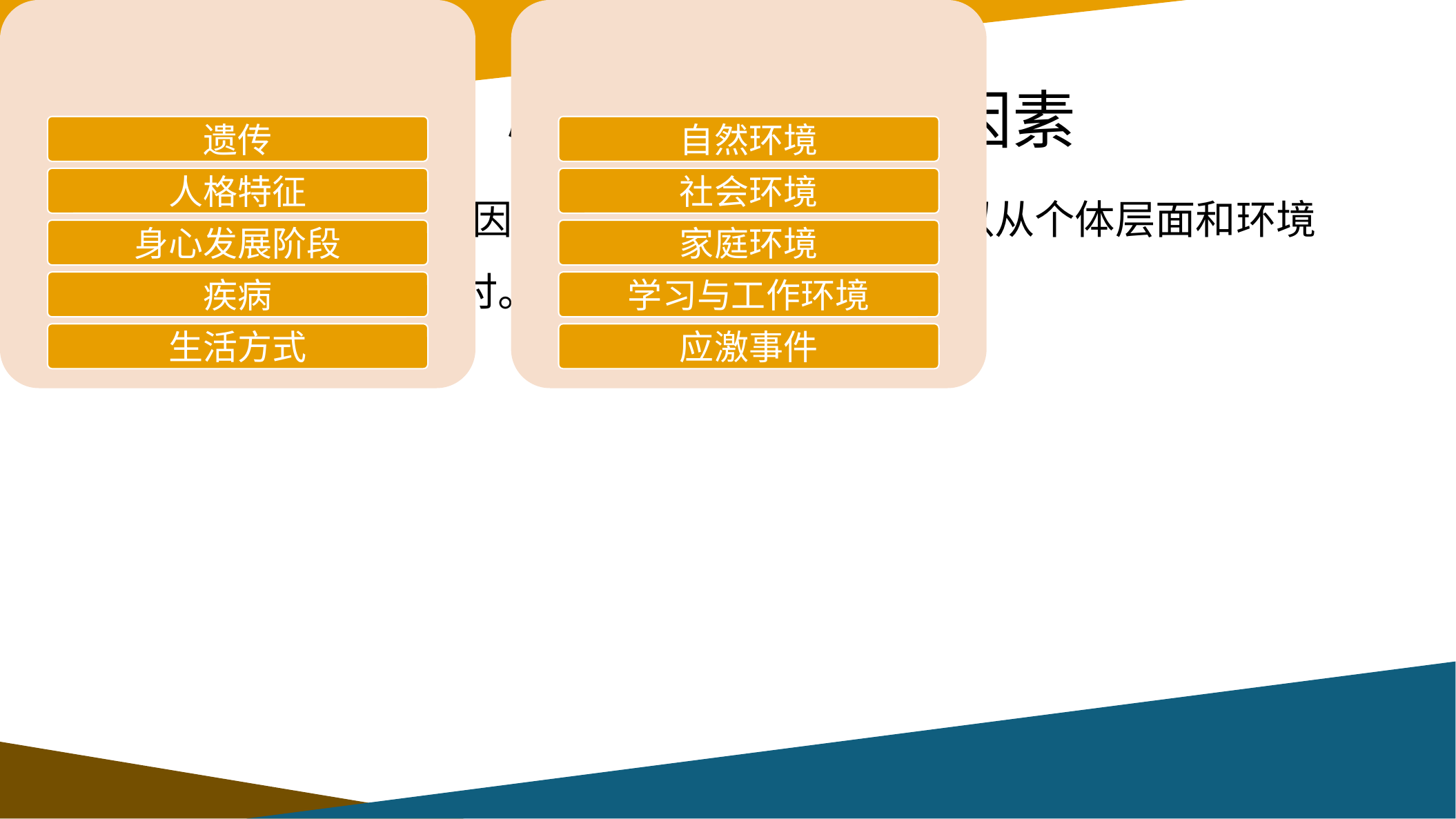

# 四、心理健康的影响因素
影响个体心理健康的因素有很多，总的来说，可以从个体层面和环境层面两个方面来探讨。

1.个体层面
遗传
人格特征
身心发展阶段
疾病
生活方式
2.环境层面
自然环境
社会环境
家庭环境
学习与工作环境
应激事件